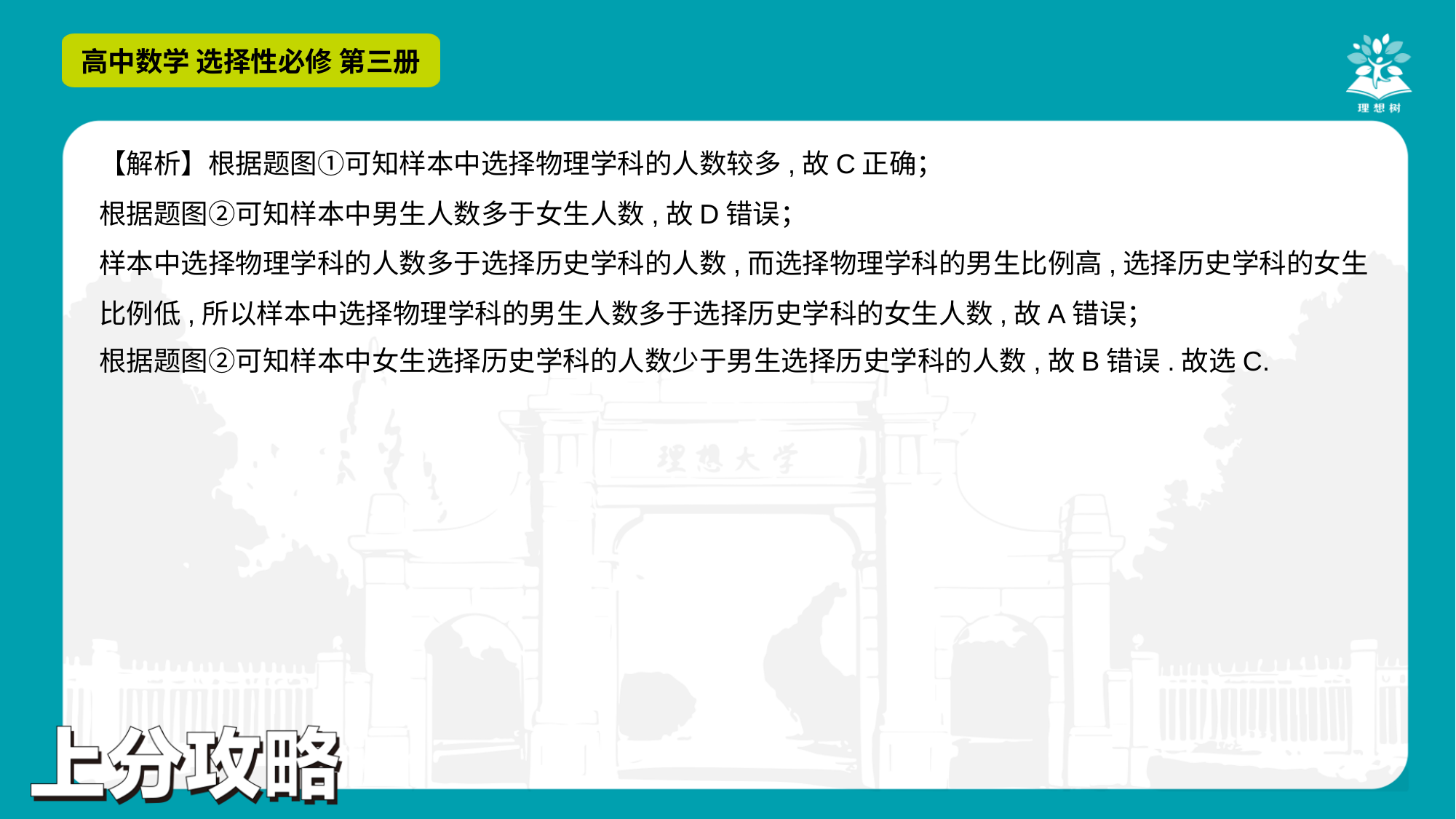

【解析】根据题图①可知样本中选择物理学科的人数较多,故C正确；
根据题图②可知样本中男生人数多于女生人数,故D错误；
样本中选择物理学科的人数多于选择历史学科的人数,而选择物理学科的男生比例高,选择历史学科的女生
比例低,所以样本中选择物理学科的男生人数多于选择历史学科的女生人数,故A错误；
根据题图②可知样本中女生选择历史学科的人数少于男生选择历史学科的人数,故B错误.故选C.